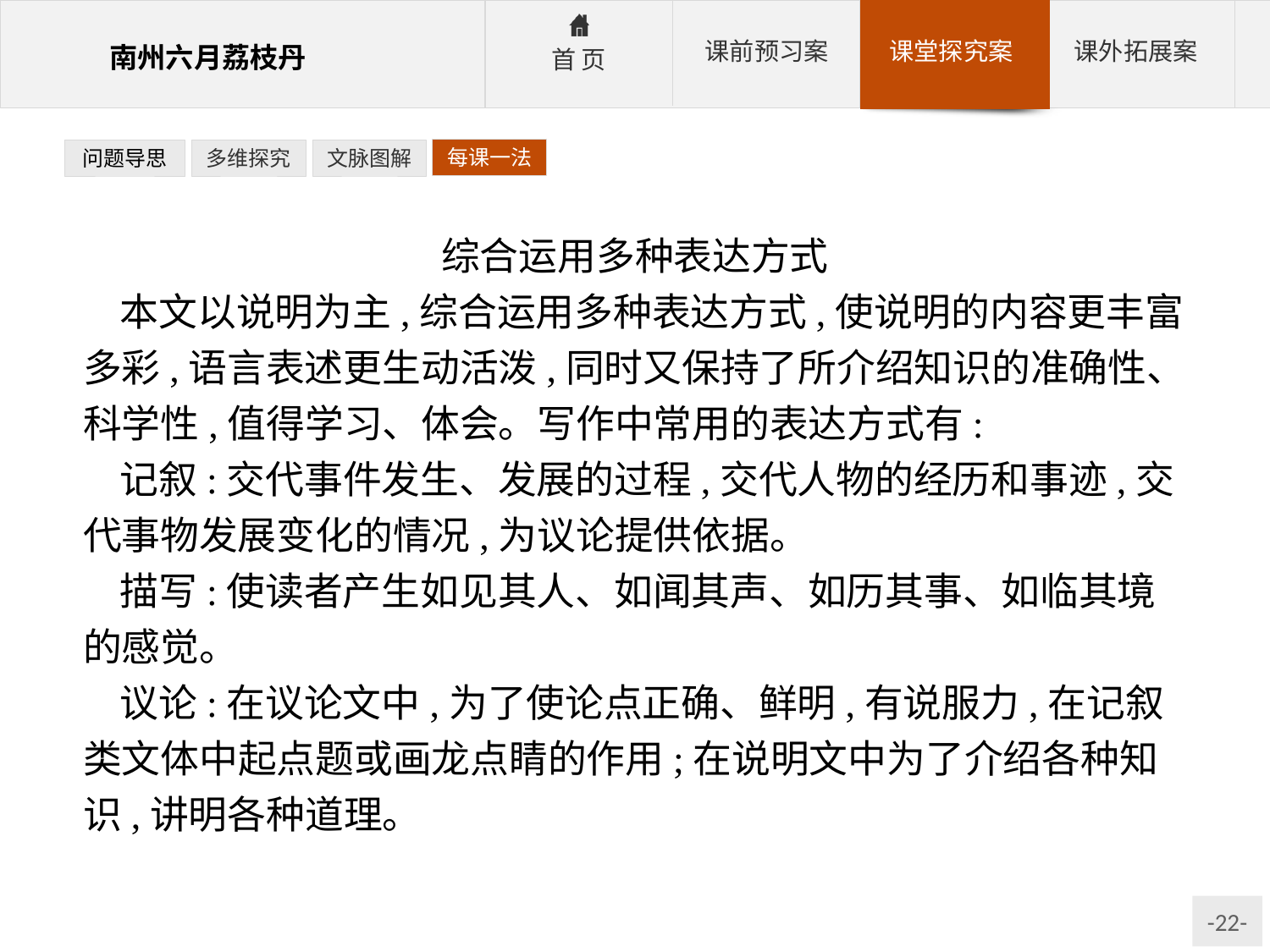

每课一法
问题导思
多维探究
文脉图解
综合运用多种表达方式
本文以说明为主,综合运用多种表达方式,使说明的内容更丰富多彩,语言表述更生动活泼,同时又保持了所介绍知识的准确性、科学性,值得学习、体会。写作中常用的表达方式有:
记叙:交代事件发生、发展的过程,交代人物的经历和事迹,交代事物发展变化的情况,为议论提供依据。
描写:使读者产生如见其人、如闻其声、如历其事、如临其境的感觉。
议论:在议论文中,为了使论点正确、鲜明,有说服力,在记叙类文体中起点题或画龙点睛的作用;在说明文中为了介绍各种知识,讲明各种道理。